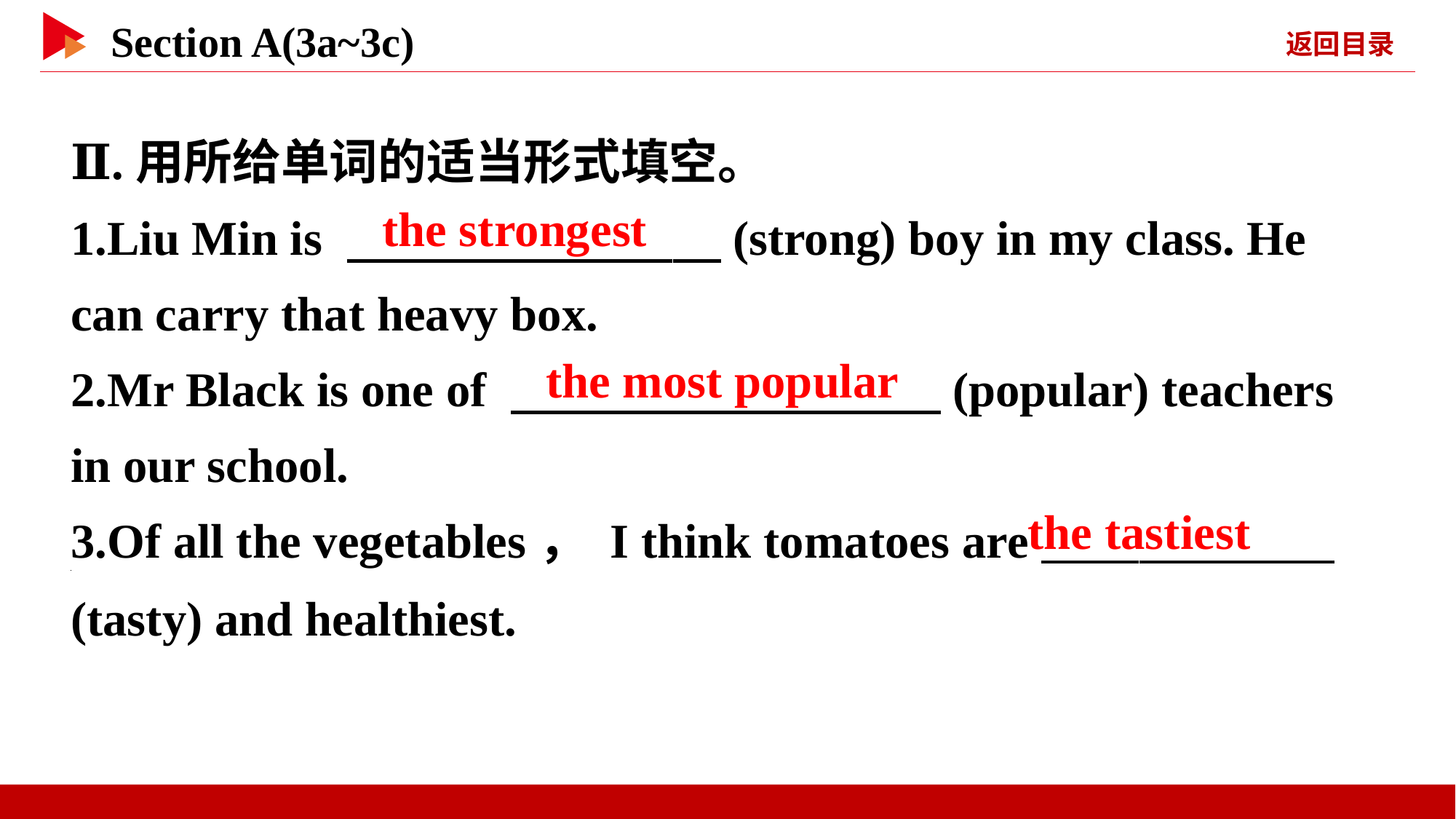

Ⅱ.用所给单词的适当形式填空。
1.Liu Min is 　                         　(strong) boy in my class. He can carry that heavy box.
2.Mr Black is one of 　                              　(popular) teachers in our school.
3.Of all the vegetables， I think tomatoes are                          _
(tasty) and healthiest.
the strongest
the most popular
the tastiest